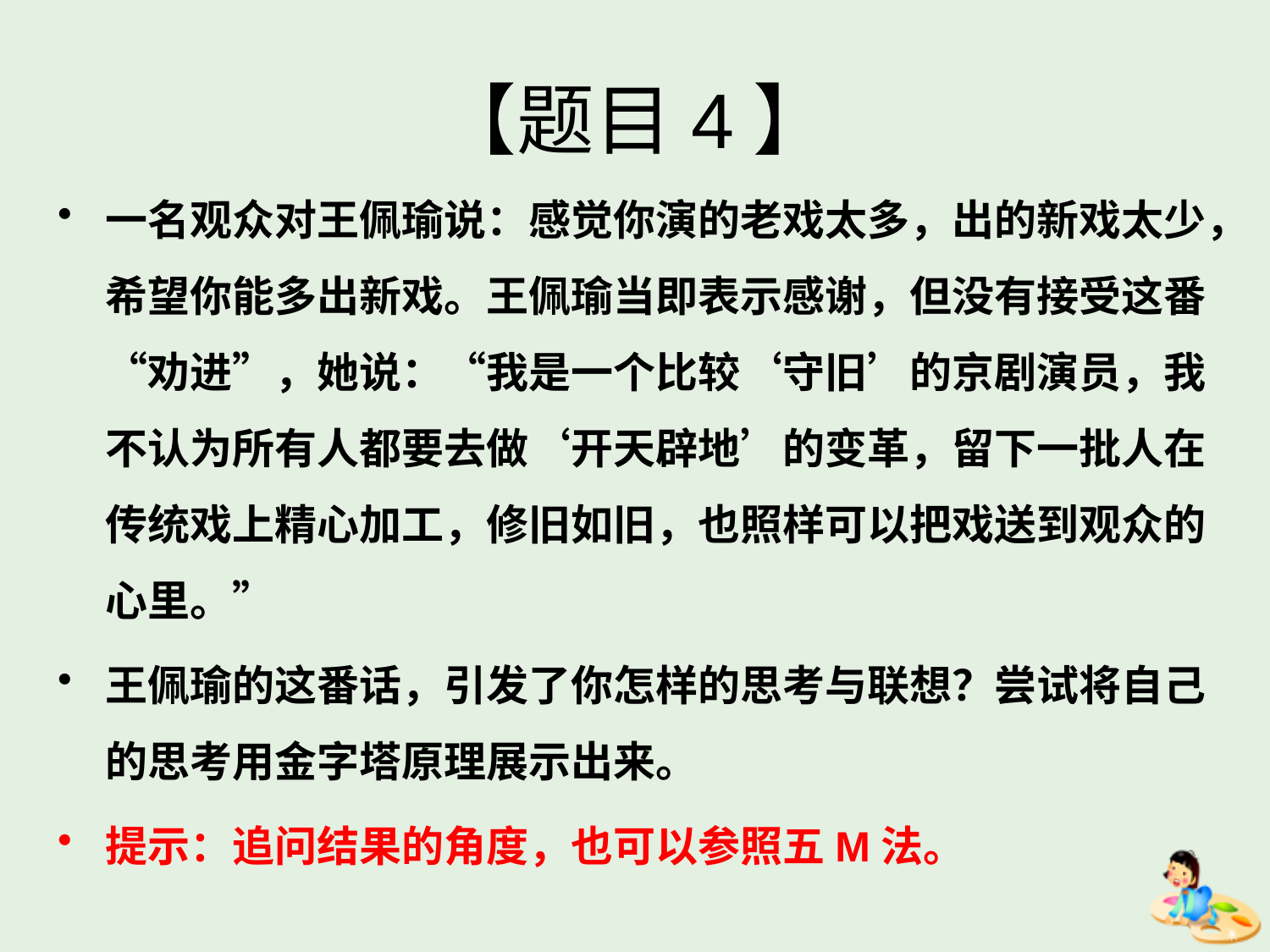

# 【题目4】
一名观众对王佩瑜说：感觉你演的老戏太多，出的新戏太少，希望你能多出新戏。王佩瑜当即表示感谢，但没有接受这番“劝进”，她说：“我是一个比较‘守旧’的京剧演员，我不认为所有人都要去做‘开天辟地’的变革，留下一批人在传统戏上精心加工，修旧如旧，也照样可以把戏送到观众的心里。”
王佩瑜的这番话，引发了你怎样的思考与联想？尝试将自己的思考用金字塔原理展示出来。
提示：追问结果的角度，也可以参照五M法。